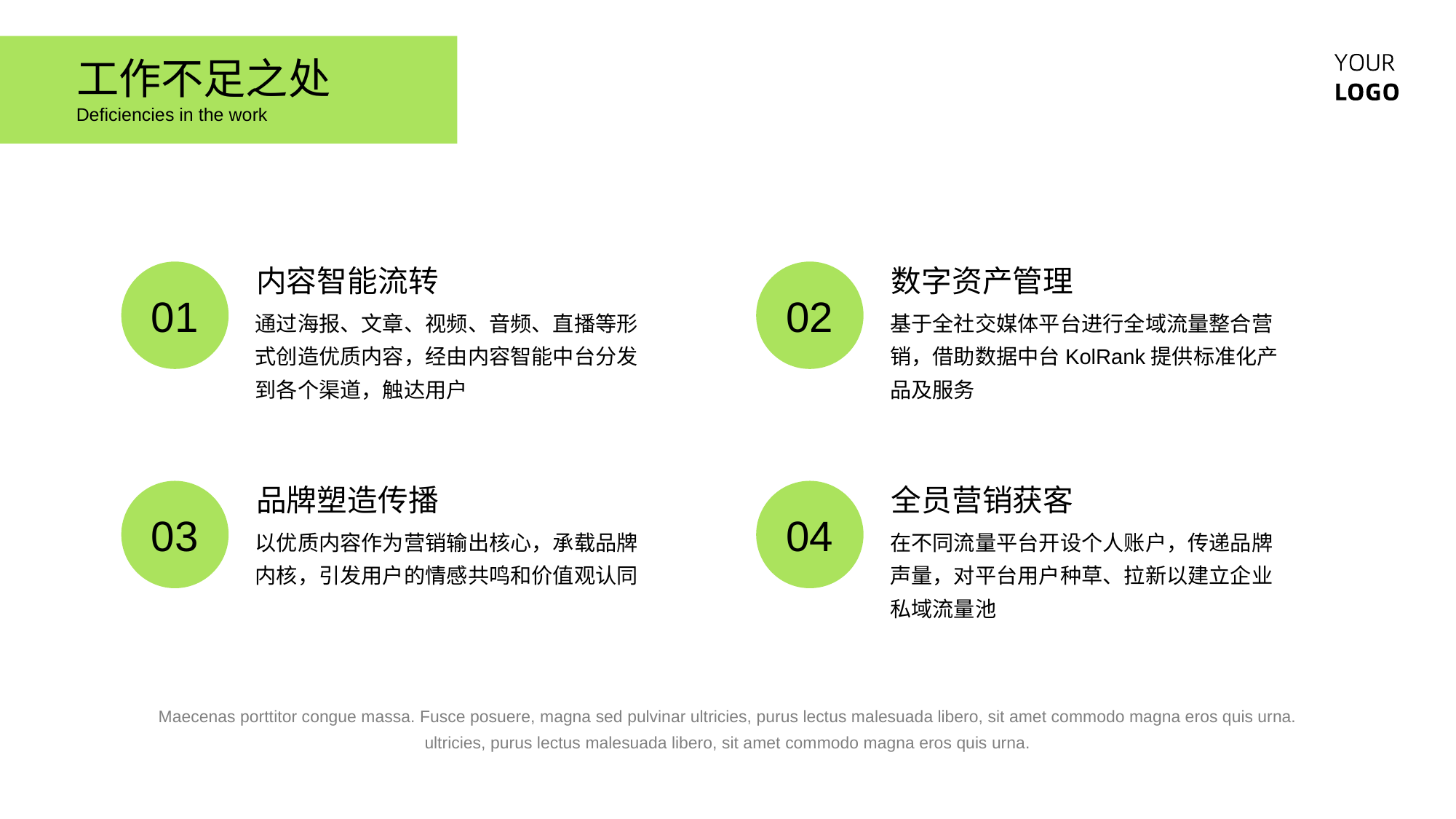

工作不足之处

Deficiencies in the work
01
内容智能流转
02
数字资产管理
通过海报、文章、视频、音频、直播等形式创造优质内容，经由内容智能中台分发到各个渠道，触达用户
基于全社交媒体平台进行全域流量整合营销，借助数据中台KolRank提供标准化产品及服务
03
品牌塑造传播
04
全员营销获客
以优质内容作为营销输出核心，承载品牌内核，引发用户的情感共鸣和价值观认同
在不同流量平台开设个人账户，传递品牌声量，对平台用户种草、拉新以建立企业私域流量池
Maecenas porttitor congue massa. Fusce posuere, magna sed pulvinar ultricies, purus lectus malesuada libero, sit amet commodo magna eros quis urna. ultricies, purus lectus malesuada libero, sit amet commodo magna eros quis urna.